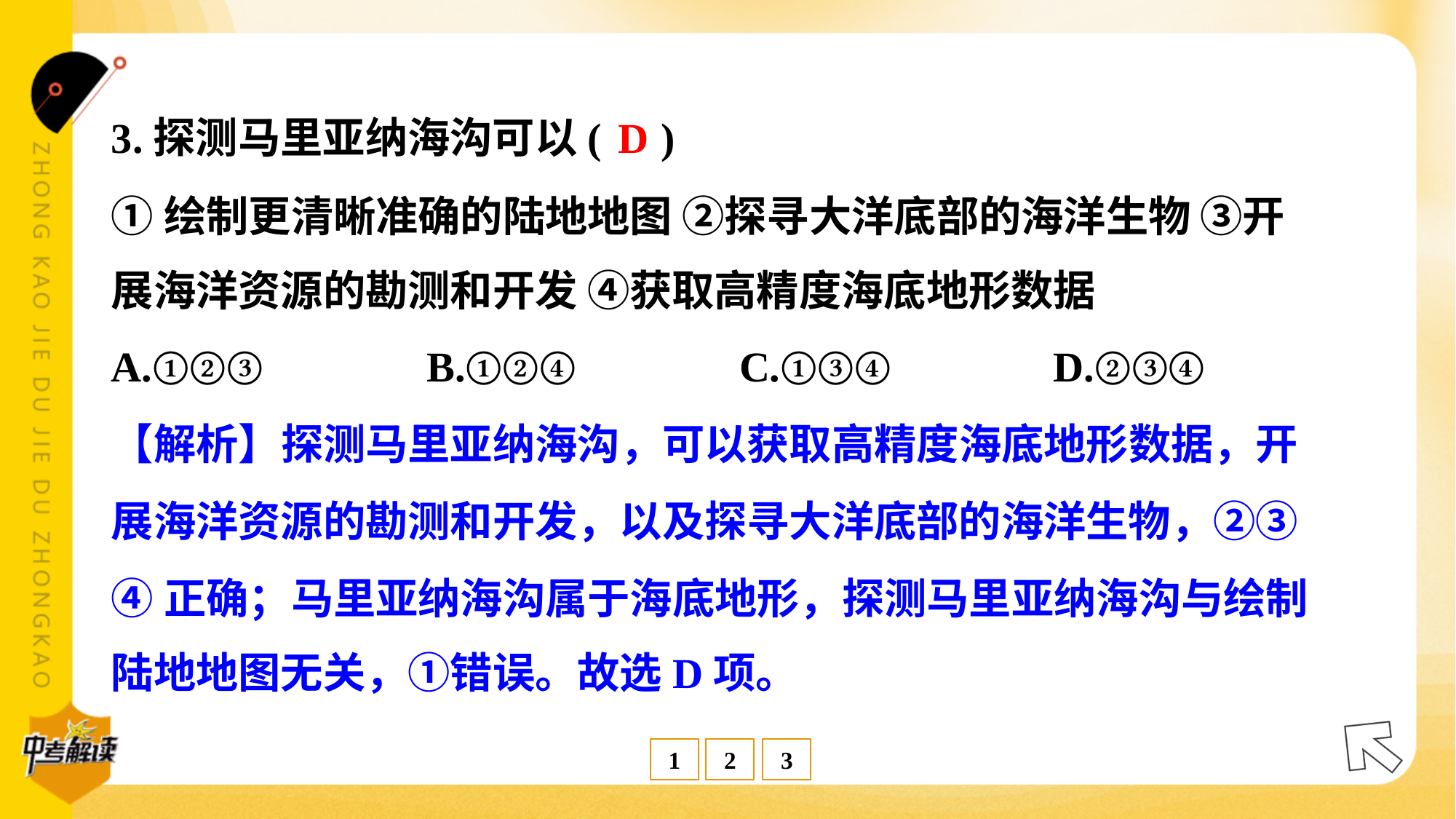

D
3.探测马里亚纳海沟可以(     )
①绘制更清晰准确的陆地地图 ②探寻大洋底部的海洋生物 ③开
展海洋资源的勘测和开发 ④获取高精度海底地形数据
A.①②③	B.①②④	C.①③④	D.②③④
【解析】探测马里亚纳海沟，可以获取高精度海底地形数据，开
展海洋资源的勘测和开发，以及探寻大洋底部的海洋生物，②③
④正确；马里亚纳海沟属于海底地形，探测马里亚纳海沟与绘制
陆地地图无关，①错误。故选D项。